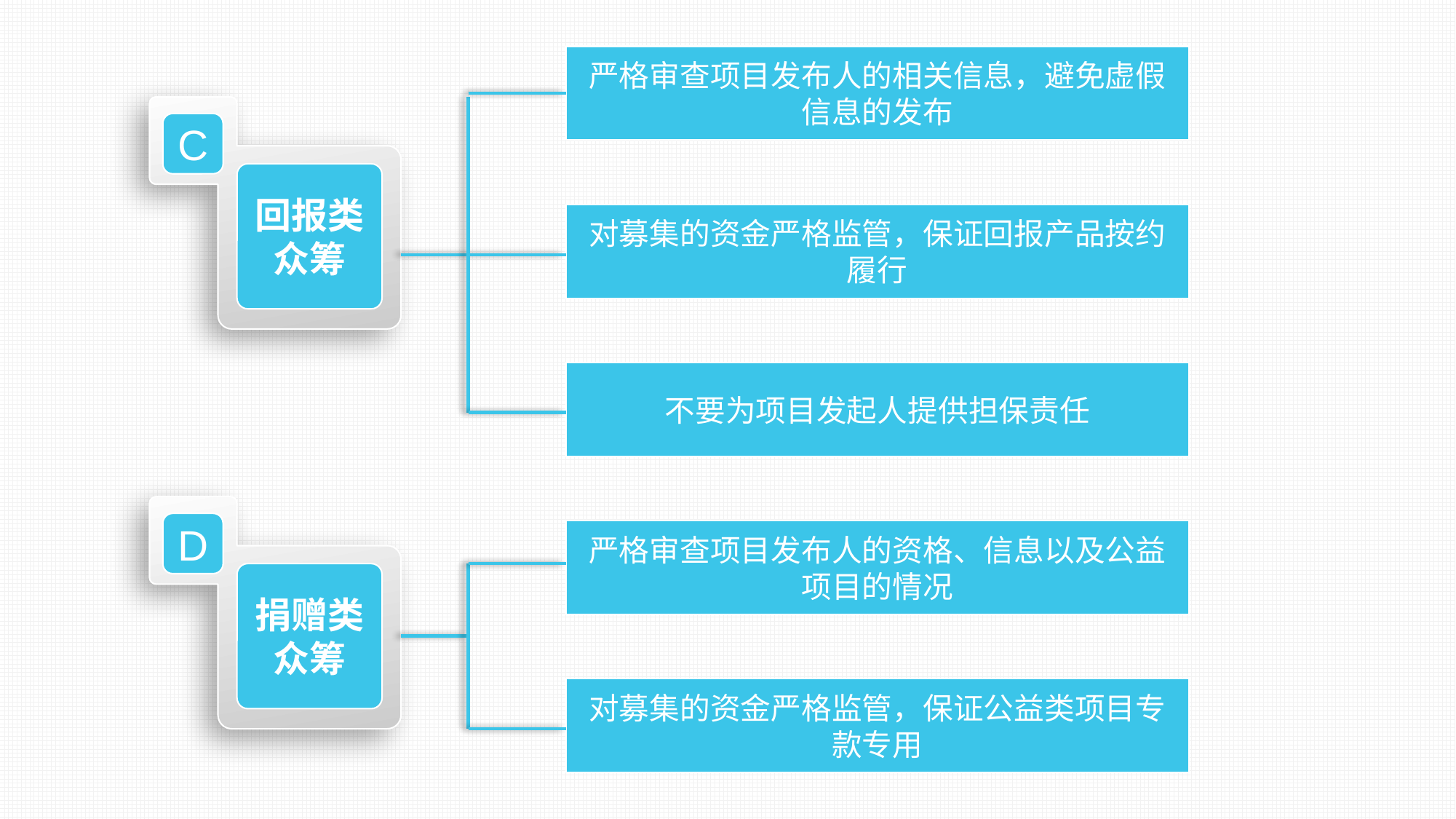

严格审查项目发布人的相关信息，避免虚假信息的发布

C
回报类众筹
对募集的资金严格监管，保证回报产品按约履行
不要为项目发起人提供担保责任

D
捐赠类众筹
严格审查项目发布人的资格、信息以及公益项目的情况
对募集的资金严格监管，保证公益类项目专款专用